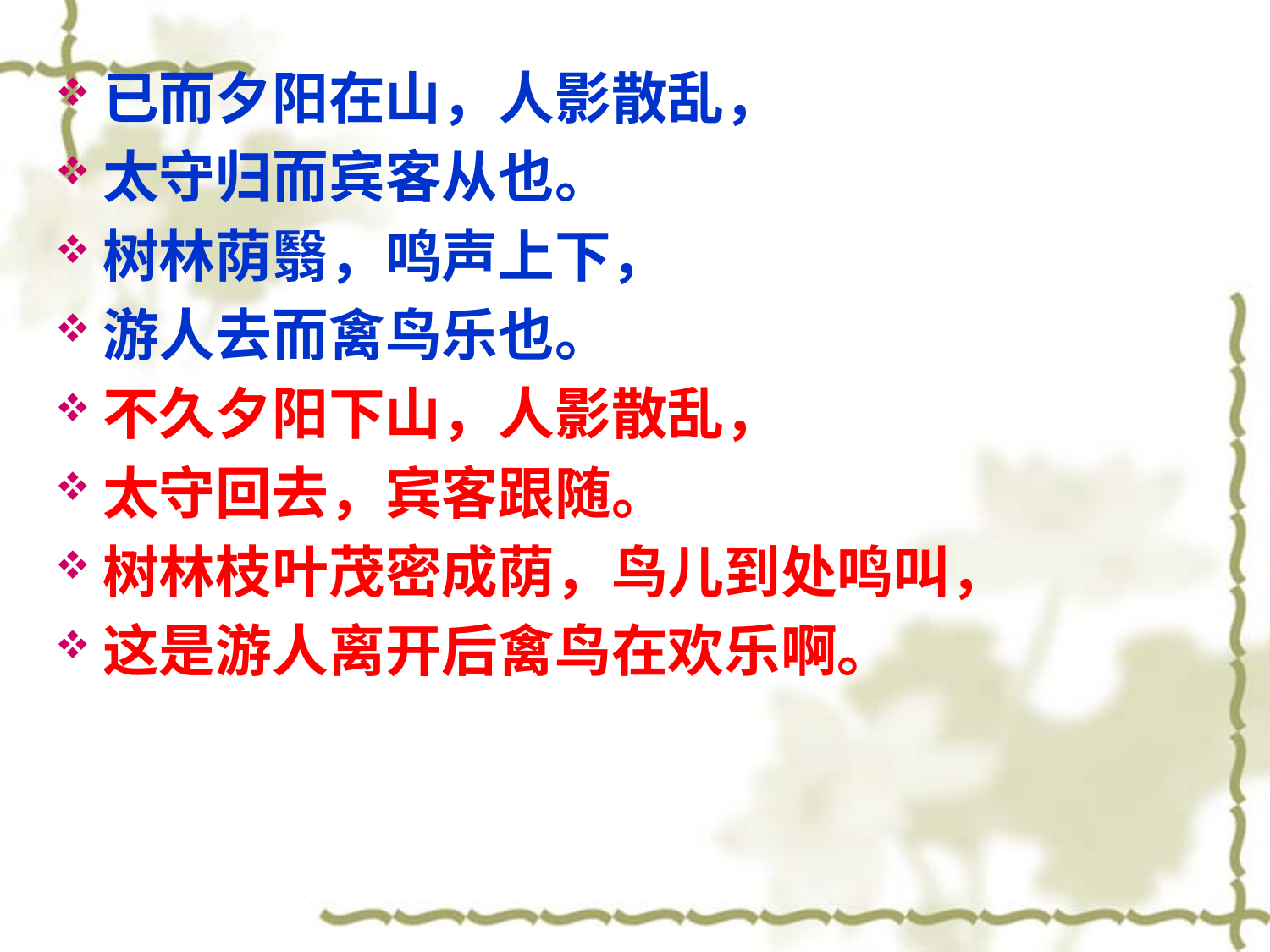

已而夕阳在山，人影散乱，
太守归而宾客从也。
树林荫翳，鸣声上下，
游人去而禽鸟乐也。
不久夕阳下山，人影散乱，
太守回去，宾客跟随。
树林枝叶茂密成荫，鸟儿到处鸣叫，
这是游人离开后禽鸟在欢乐啊。